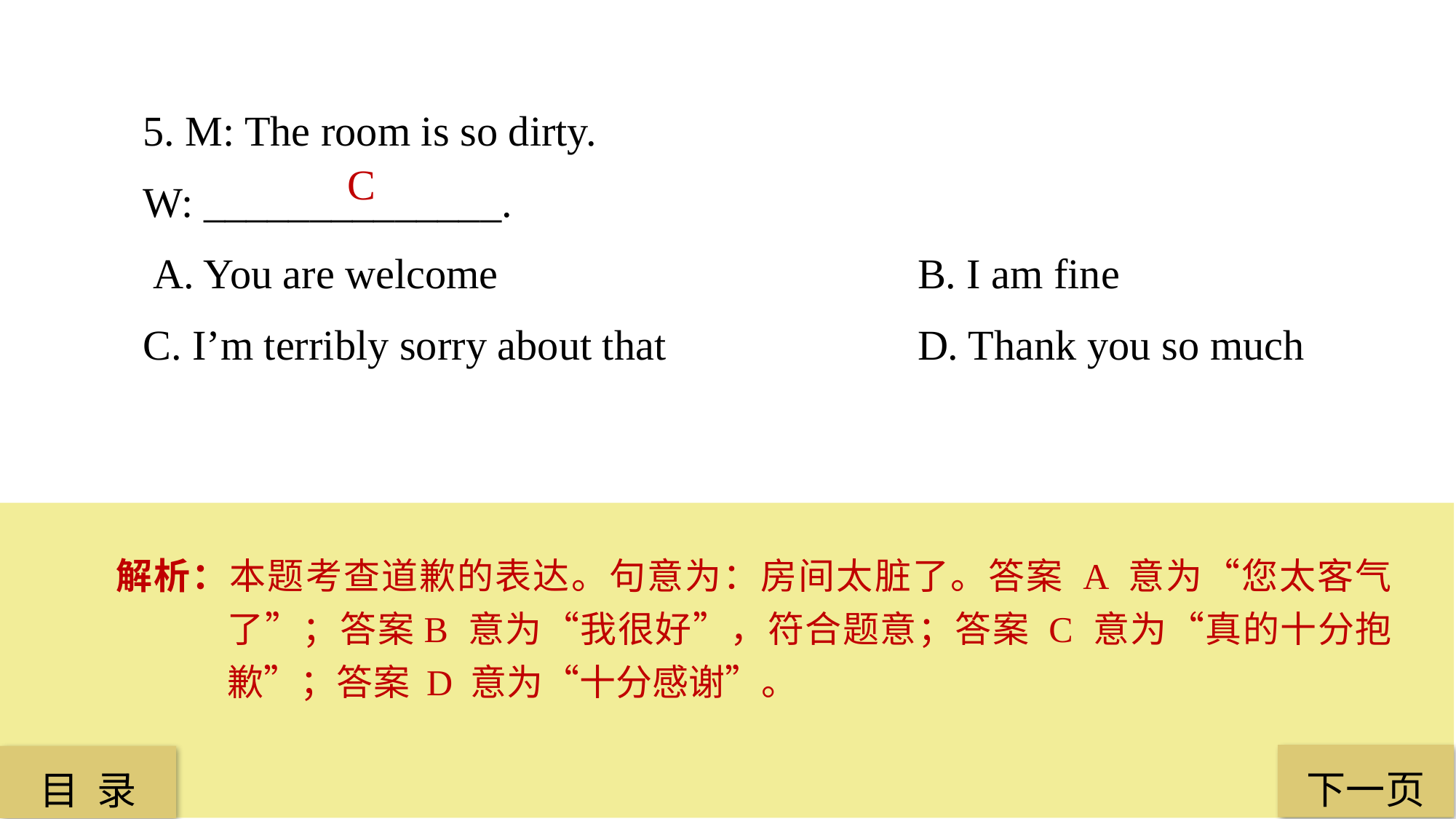

5. M: The room is so dirty.
W: ______________.
 A. You are welcome	 	 	 	 B. I am fine
C. I’m terribly sorry about that 			 D. Thank you so much
C
解析：本题考查道歉的表达。句意为：房间太脏了。答案 A 意为“您太客气了”；答案B 意为“我很好”，符合题意；答案 C 意为“真的十分抱歉”；答案 D 意为“十分感谢”。